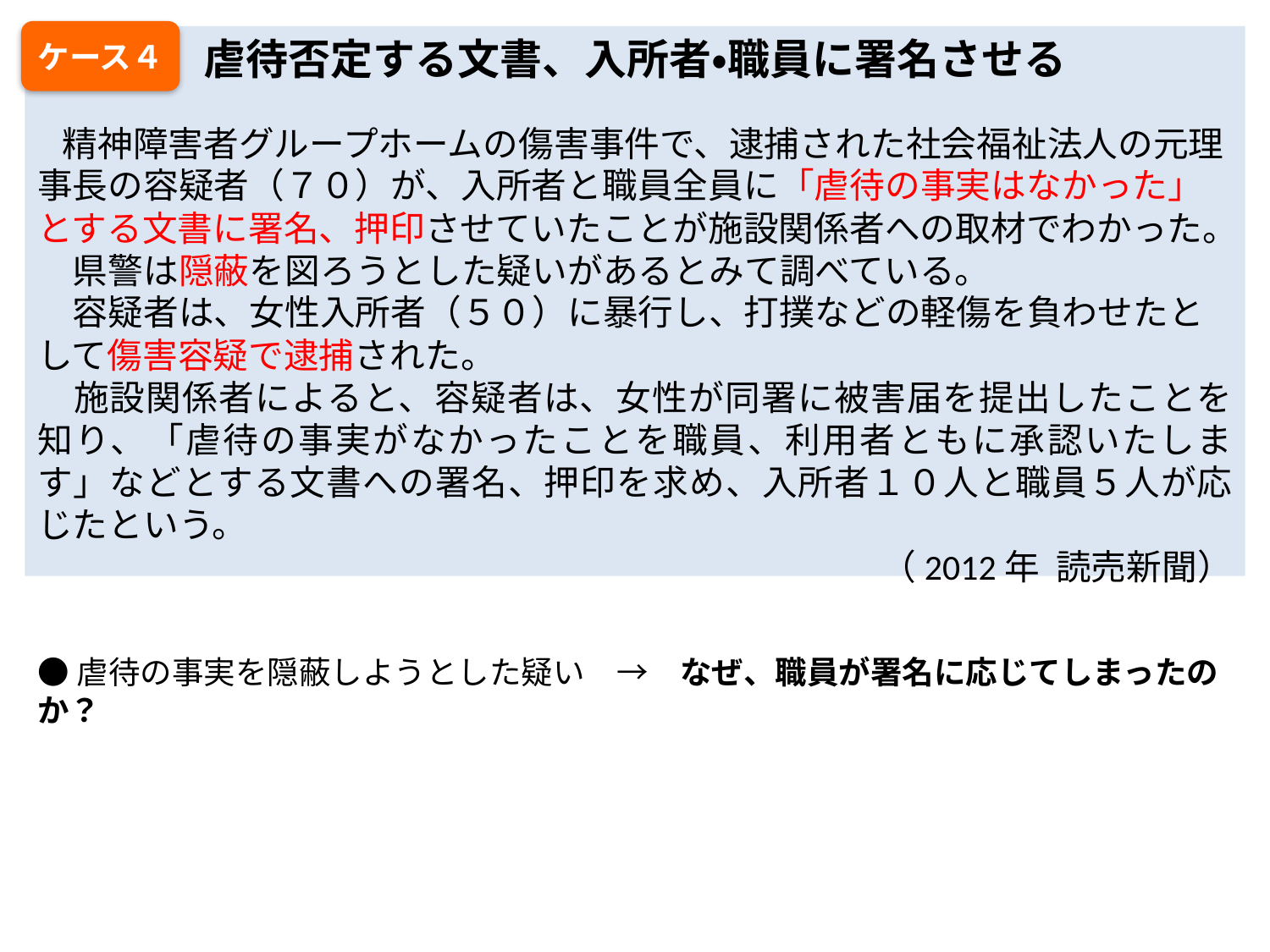

ケース４

虐待否定する文書、入所者・職員に署名させる

　精神障害者グループホームの傷害事件で、逮捕された社会福祉法人の元理事長の容疑者（７０）が、入所者と職員全員に「虐待の事実はなかった」とする文書に署名、押印させていたことが施設関係者への取材でわかった。
　県警は隠蔽を図ろうとした疑いがあるとみて調べている。
　容疑者は、女性入所者（５０）に暴行し、打撲などの軽傷を負わせたとして傷害容疑で逮捕された。
　施設関係者によると、容疑者は、女性が同署に被害届を提出したことを知り、「虐待の事実がなかったことを職員、利用者ともに承認いたします」などとする文書への署名、押印を求め、入所者１０人と職員５人が応じたという。
（2012年  読売新聞）
●虐待の事実を隠蔽しようとした疑い　→　なぜ、職員が署名に応じてしまったのか？